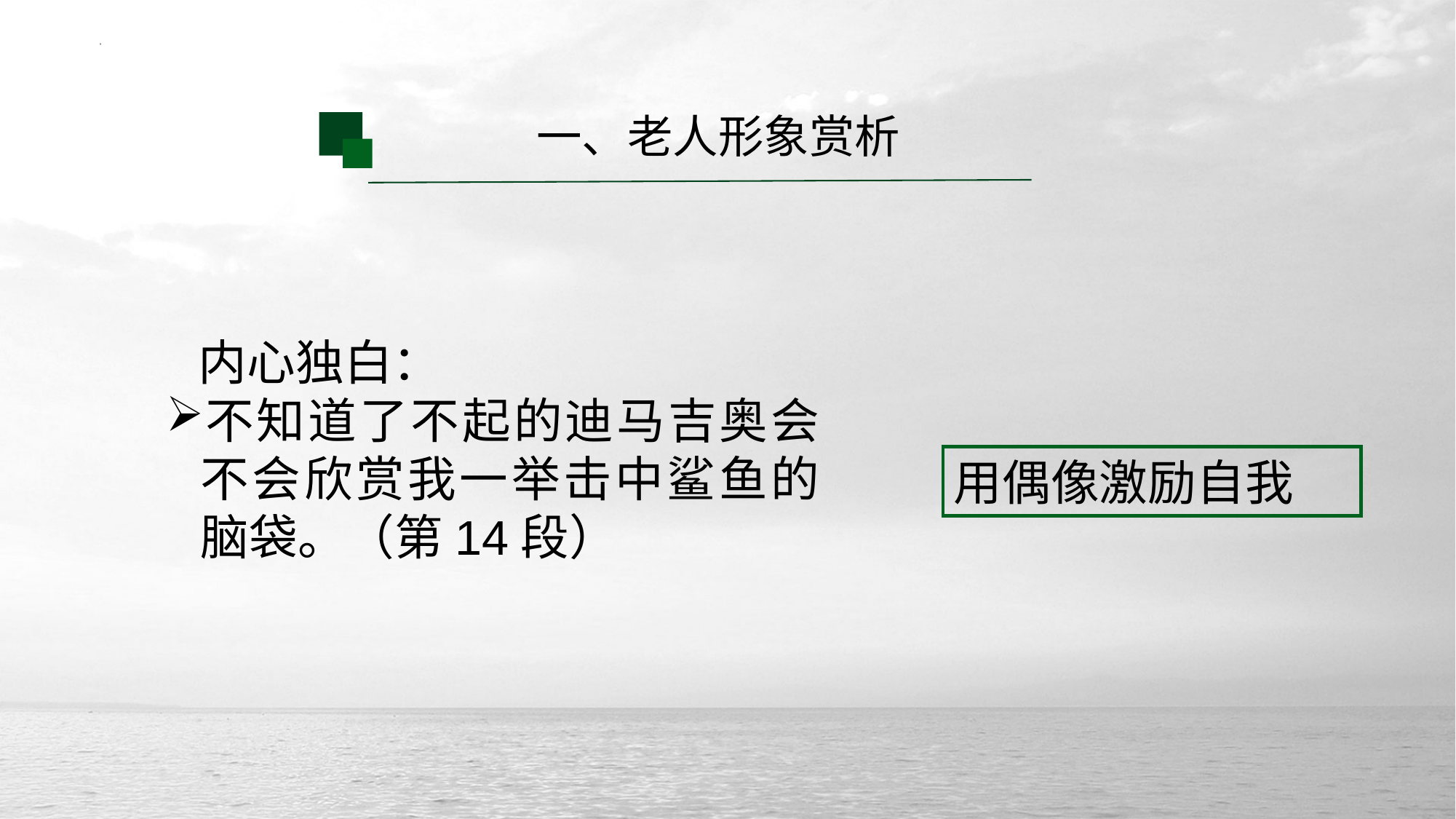

一、老人形象赏析

内心独白：
不知道了不起的迪马吉奥会不会欣赏我一举击中鲨鱼的脑袋。（第14段）
用偶像激励自我